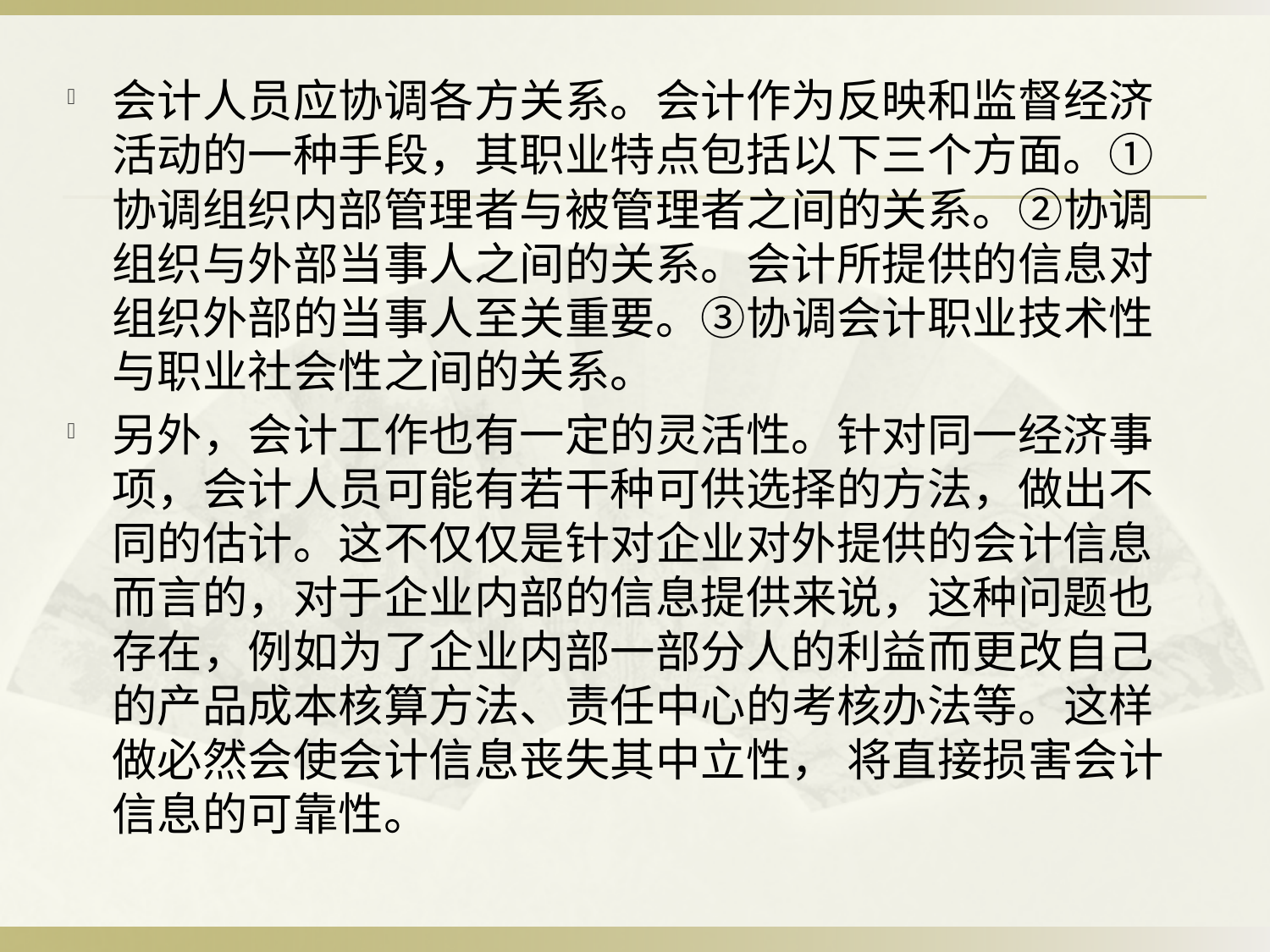

会计人员应协调各方关系。会计作为反映和监督经济活动的一种手段，其职业特点包括以下三个方面。①协调组织内部管理者与被管理者之间的关系。②协调组织与外部当事人之间的关系。会计所提供的信息对组织外部的当事人至关重要。③协调会计职业技术性与职业社会性之间的关系。
另外，会计工作也有一定的灵活性。针对同一经济事项，会计人员可能有若干种可供选择的方法，做出不同的估计。这不仅仅是针对企业对外提供的会计信息而言的，对于企业内部的信息提供来说，这种问题也存在，例如为了企业内部一部分人的利益而更改自己 的产品成本核算方法、责任中心的考核办法等。这样做必然会使会计信息丧失其中立性， 将直接损害会计信息的可靠性。